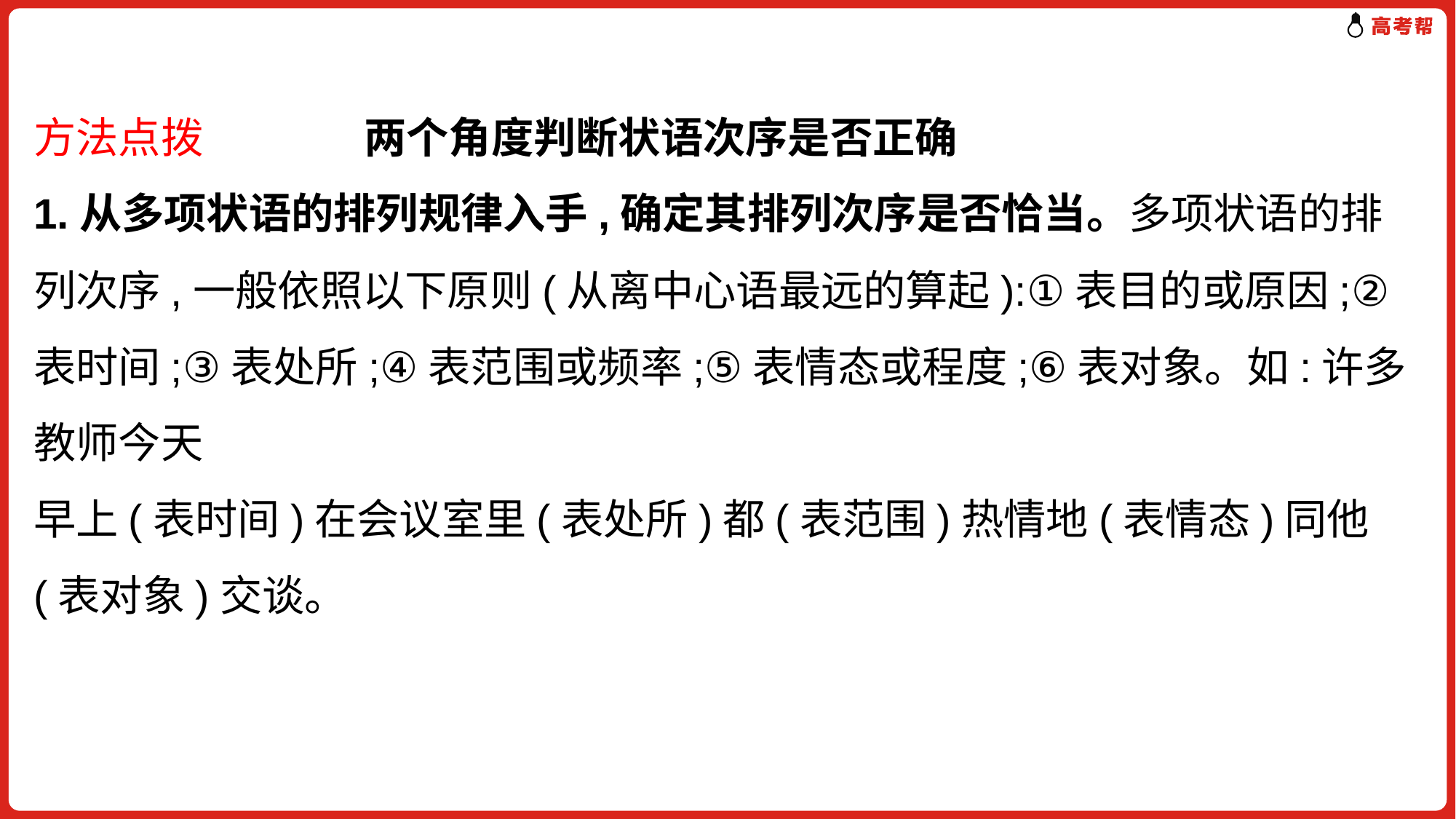

方法点拨                 两个角度判断状语次序是否正确
1.从多项状语的排列规律入手,确定其排列次序是否恰当。多项状语的排列次序,一般依照以下原则(从离中心语最远的算起):①表目的或原因;②表时间;③表处所;④表范围或频率;⑤表情态或程度;⑥表对象。如:许多教师今天
早上(表时间)在会议室里(表处所)都(表范围)热情地(表情态)同他(表对象)交谈。